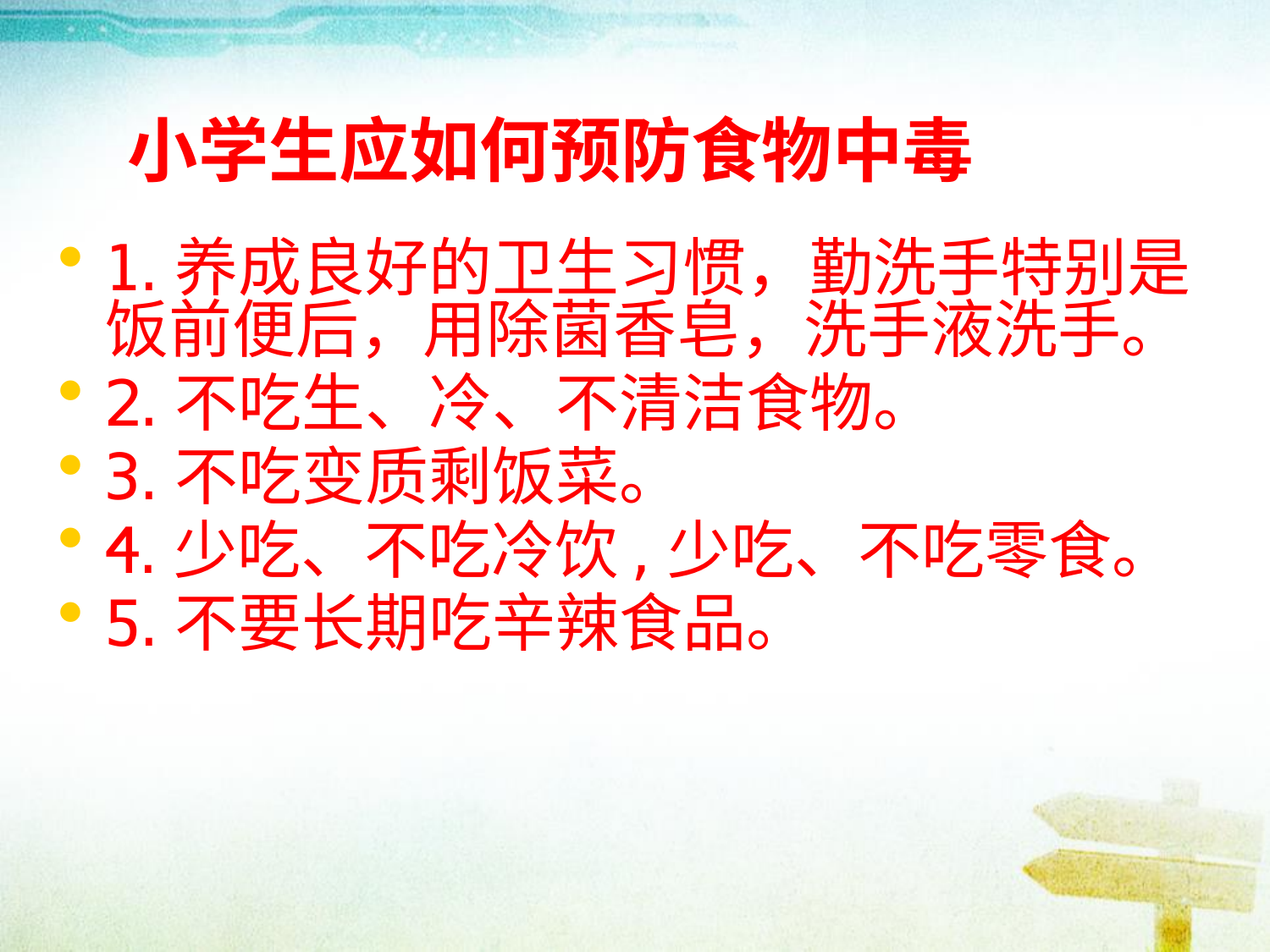

# 小学生应如何预防食物中毒
1.养成良好的卫生习惯，勤洗手特别是饭前便后，用除菌香皂，洗手液洗手。
2.不吃生、冷、不清洁食物。
3.不吃变质剩饭菜。
4.少吃、不吃冷饮,少吃、不吃零食。
5.不要长期吃辛辣食品。